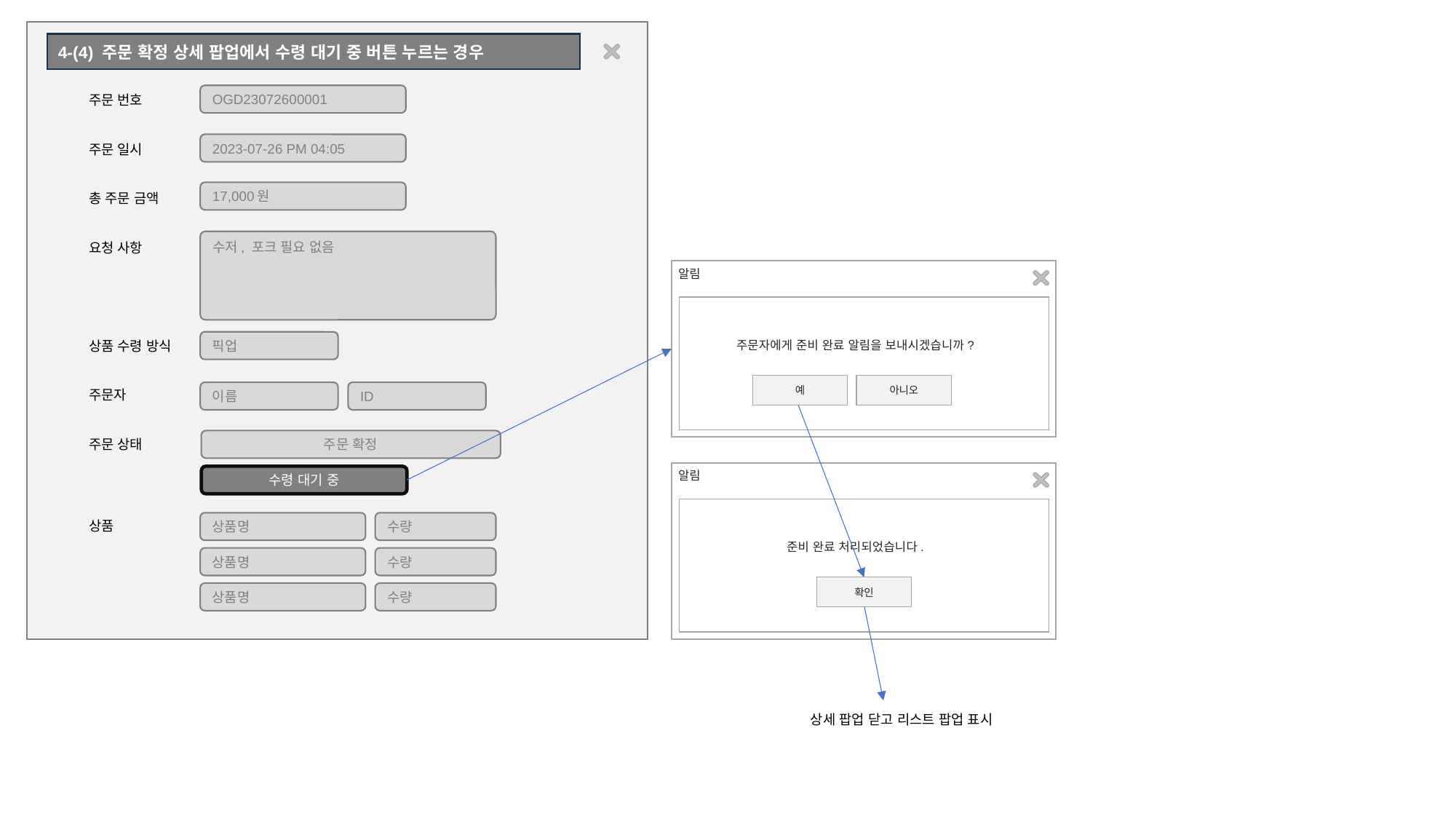

4-(4) 주문 확정 상세 팝업에서 수령 대기 중 버튼 누르는 경우

OGD23072600001
주문 번호

주문 일시

총 주문 금액

요청 사항

상품 수령 방식

주문자

주문 상태

상품

2023-07-26 PM 04:05
17,000원
수저, 포크 필요 없음

알림

주문자에게 준비 완료 알림을 보내시겠습니까?
픽업
아니오
예
이름
ID
주문 확정

알림
수령 대기 중

상품명
수량
준비 완료 처리되었습니다.
상품명
수량
확인
상품명
수량
상세 팝업 닫고 리스트 팝업 표시